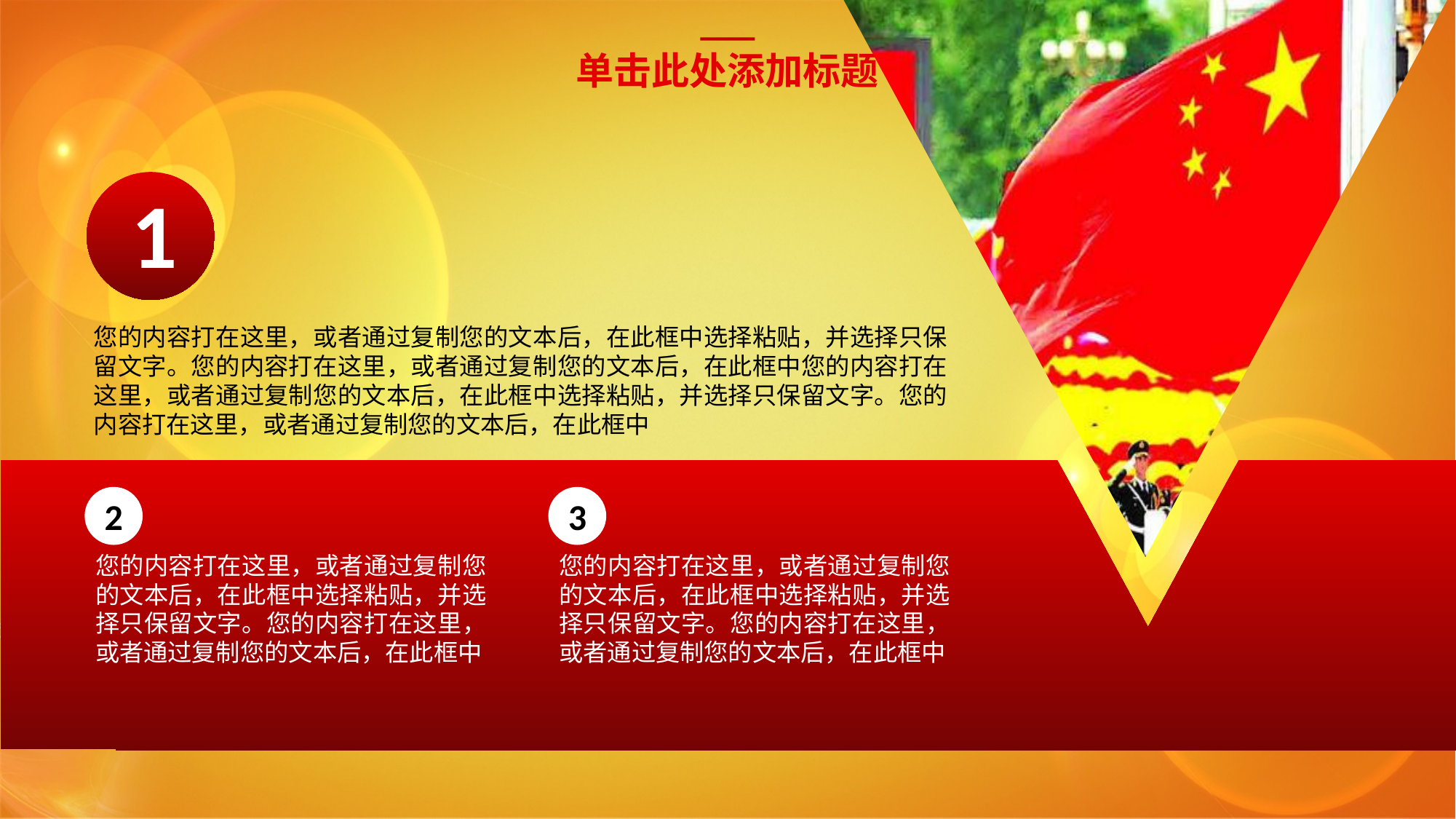

单击此处添加标题

1
您的内容打在这里，或者通过复制您的文本后，在此框中选择粘贴，并选择只保留文字。您的内容打在这里，或者通过复制您的文本后，在此框中您的内容打在这里，或者通过复制您的文本后，在此框中选择粘贴，并选择只保留文字。您的内容打在这里，或者通过复制您的文本后，在此框中

2

3
您的内容打在这里，或者通过复制您的文本后，在此框中选择粘贴，并选择只保留文字。您的内容打在这里，或者通过复制您的文本后，在此框中
您的内容打在这里，或者通过复制您的文本后，在此框中选择粘贴，并选择只保留文字。您的内容打在这里，或者通过复制您的文本后，在此框中